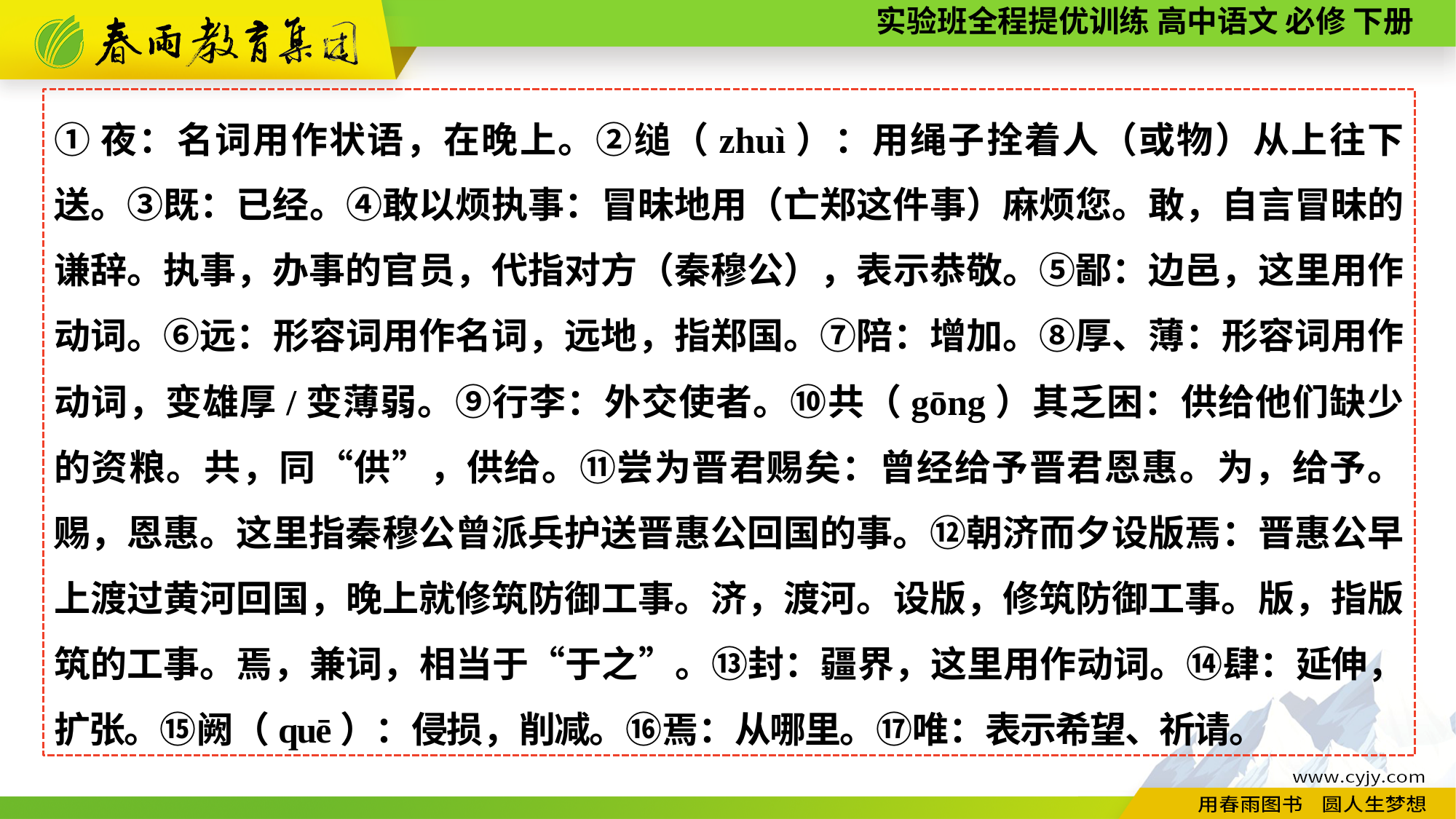

①夜：名词用作状语，在晚上。②缒（zhuì）：用绳子拴着人（或物）从上往下送。③既：已经。④敢以烦执事：冒昧地用（亡郑这件事）麻烦您。敢，自言冒昧的谦辞。执事，办事的官员，代指对方（秦穆公），表示恭敬。⑤鄙：边邑，这里用作动词。⑥远：形容词用作名词，远地，指郑国。⑦陪：增加。⑧厚、薄：形容词用作动词，变雄厚/变薄弱。⑨行李：外交使者。⑩共（gōng）其乏困：供给他们缺少的资粮。共，同“供”，供给。⑪尝为晋君赐矣：曾经给予晋君恩惠。为，给予。赐，恩惠。这里指秦穆公曾派兵护送晋惠公回国的事。⑫朝济而夕设版焉：晋惠公早上渡过黄河回国，晚上就修筑防御工事。济，渡河。设版，修筑防御工事。版，指版筑的工事。焉，兼词，相当于“于之”。⑬封：疆界，这里用作动词。⑭肆：延伸，扩张。⑮阙（quē）：侵损，削减。⑯焉：从哪里。⑰唯：表示希望、祈请。